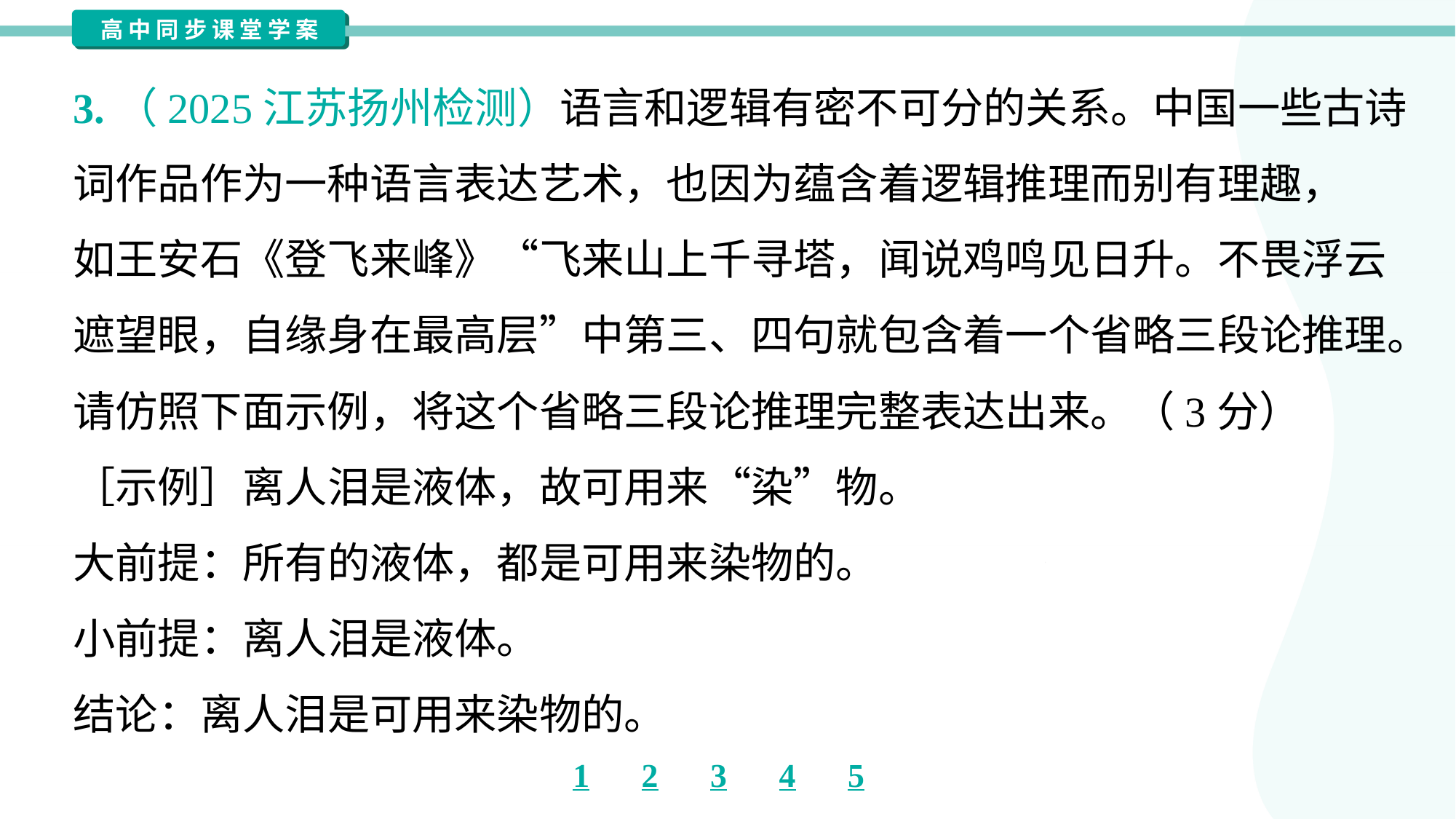

3.（2025江苏扬州检测）语言和逻辑有密不可分的关系。中国一些古诗
词作品作为一种语言表达艺术，也因为蕴含着逻辑推理而别有理趣，
如王安石《登飞来峰》“飞来山上千寻塔，闻说鸡鸣见日升。不畏浮云
遮望眼，自缘身在最高层”中第三、四句就包含着一个省略三段论推理。
请仿照下面示例，将这个省略三段论推理完整表达出来。（3分）
［示例］离人泪是液体，故可用来“染”物。
大前提：所有的液体，都是可用来染物的。
小前提：离人泪是液体。
结论：离人泪是可用来染物的。